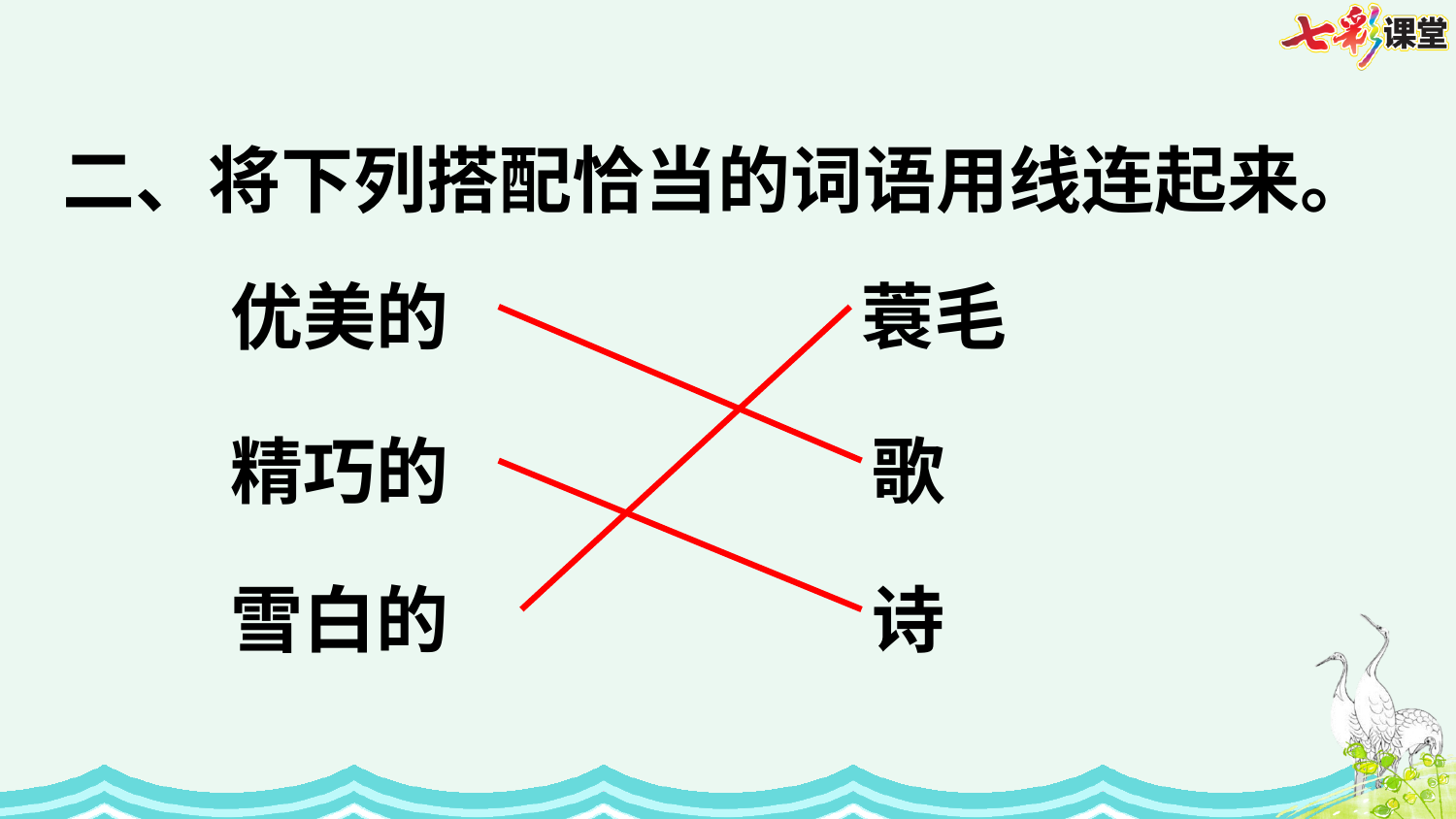

二、将下列搭配恰当的词语用线连起来。
优美的
蓑毛
精巧的
歌
雪白的
诗